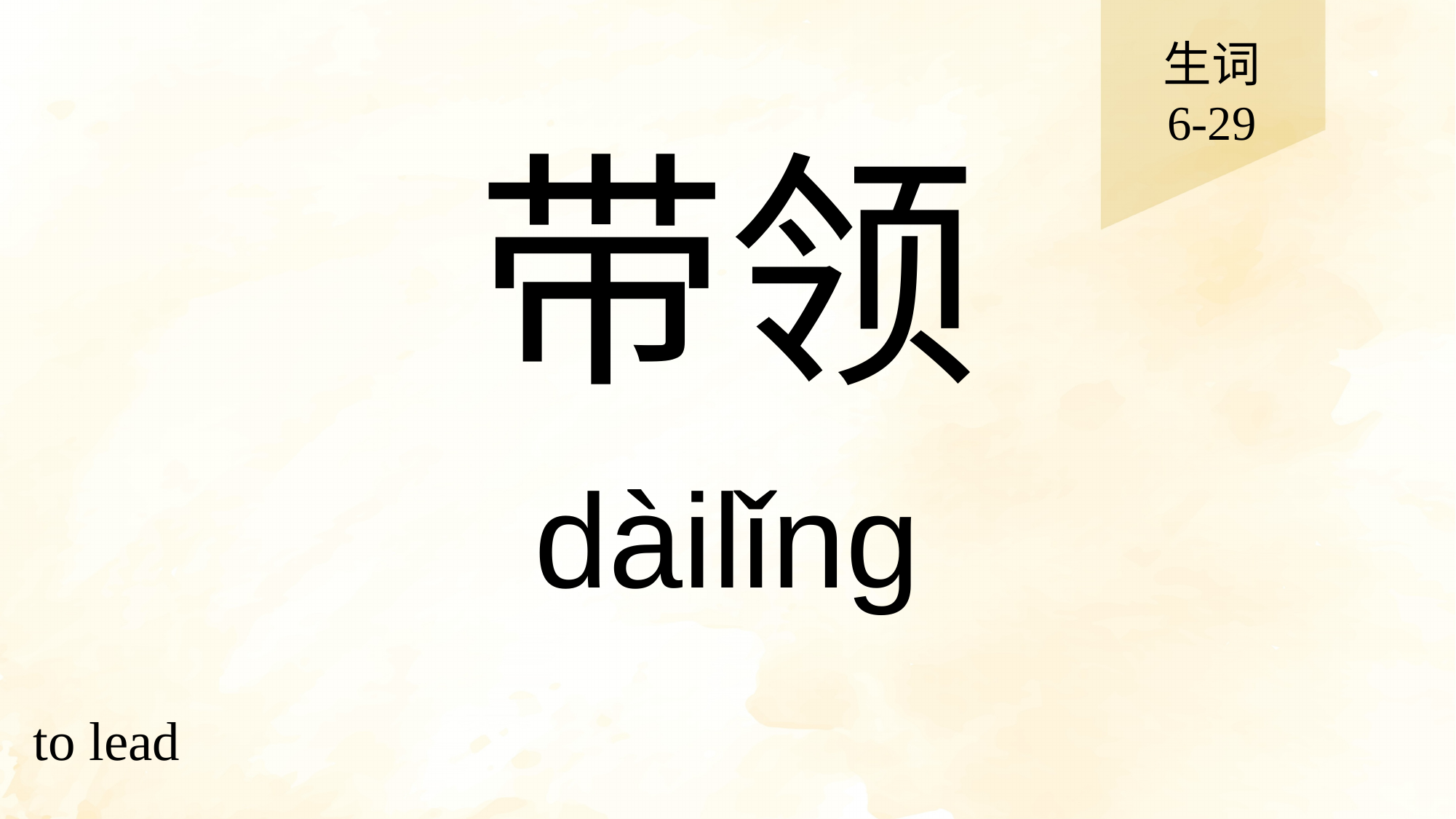

生词
6-29
# 带领
dàilǐng
to lead